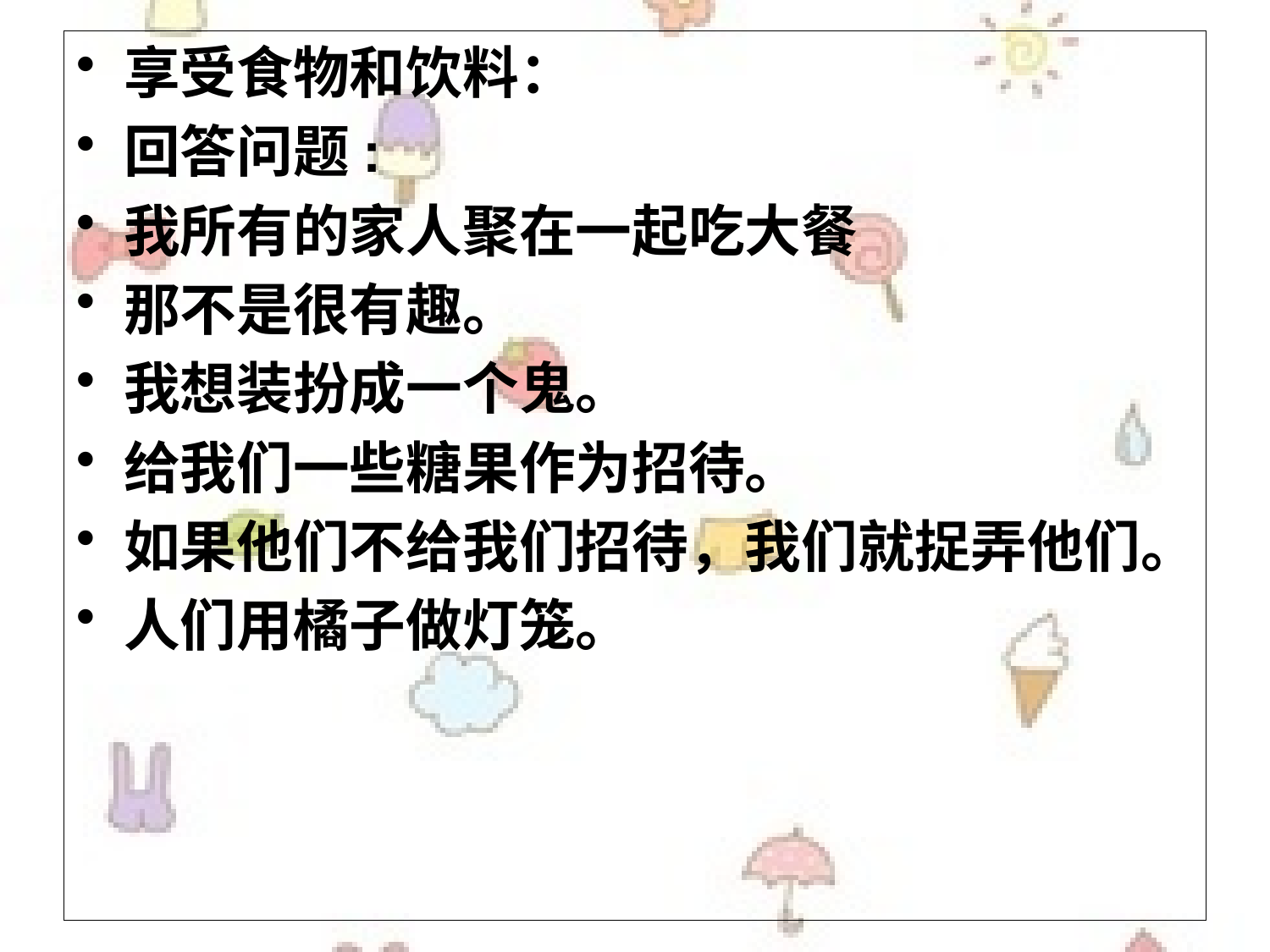

享受食物和饮料：
回答问题:
我所有的家人聚在一起吃大餐
那不是很有趣。
我想装扮成一个鬼。
给我们一些糖果作为招待。
如果他们不给我们招待，我们就捉弄他们。
人们用橘子做灯笼。